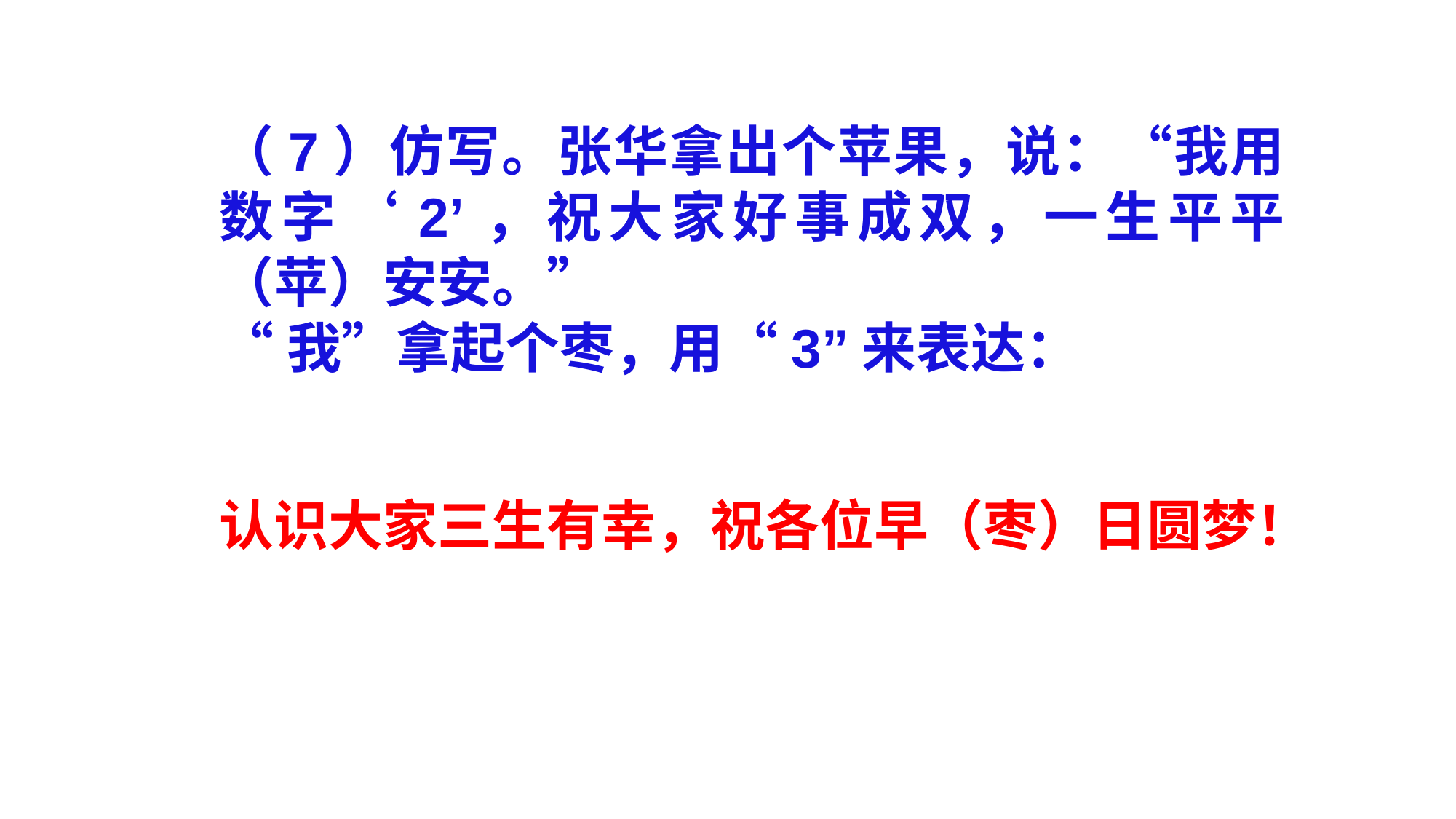

（7）仿写。张华拿出个苹果，说：“我用数字‘2’，祝大家好事成双，一生平平（苹）安安。”
“我”拿起个枣，用“3”来表达：
认识大家三生有幸，祝各位早（枣）日圆梦！